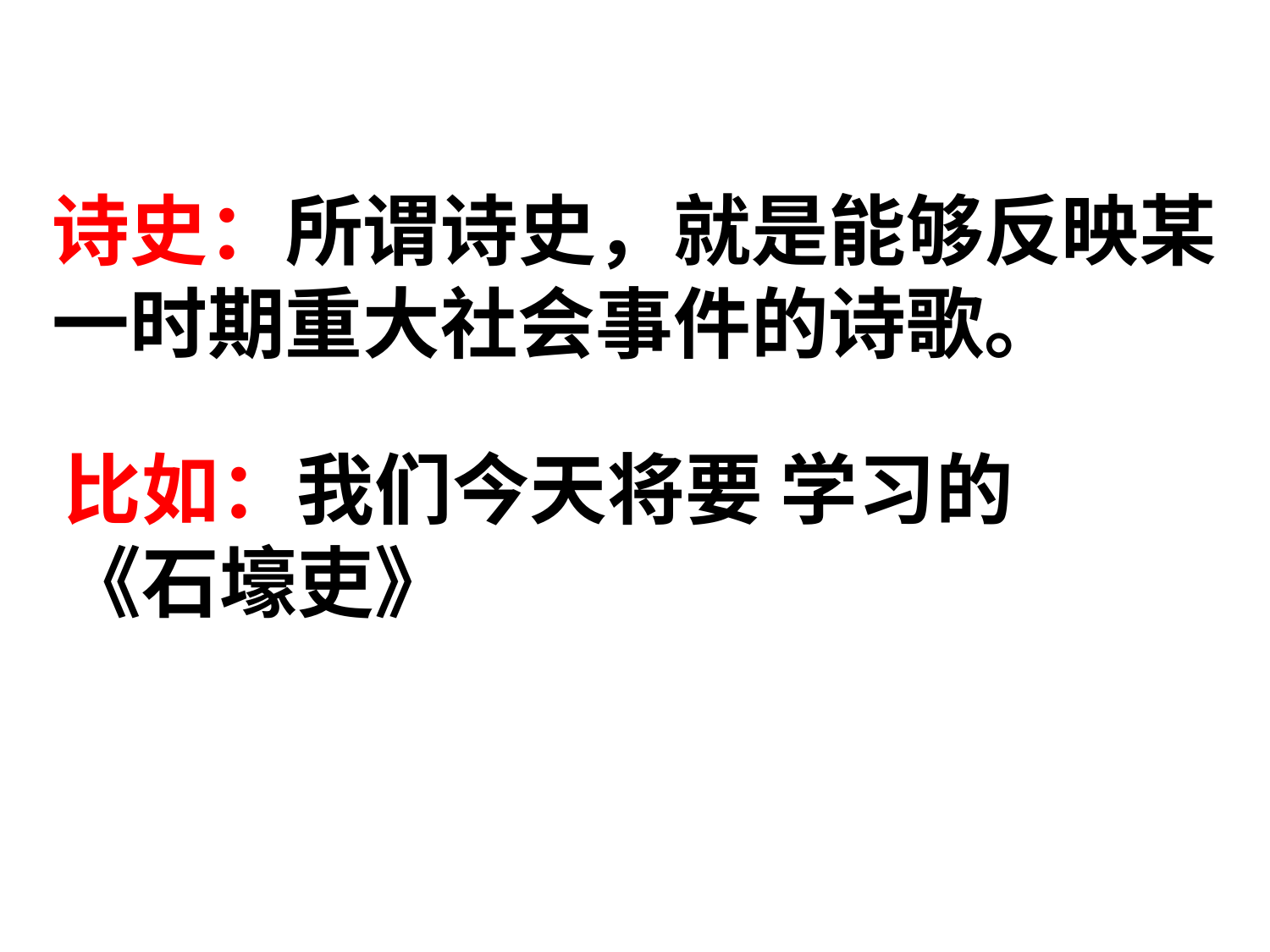

诗史：所谓诗史，就是能够反映某
一时期重大社会事件的诗歌。
比如：我们今天将要 学习的
《石壕吏》